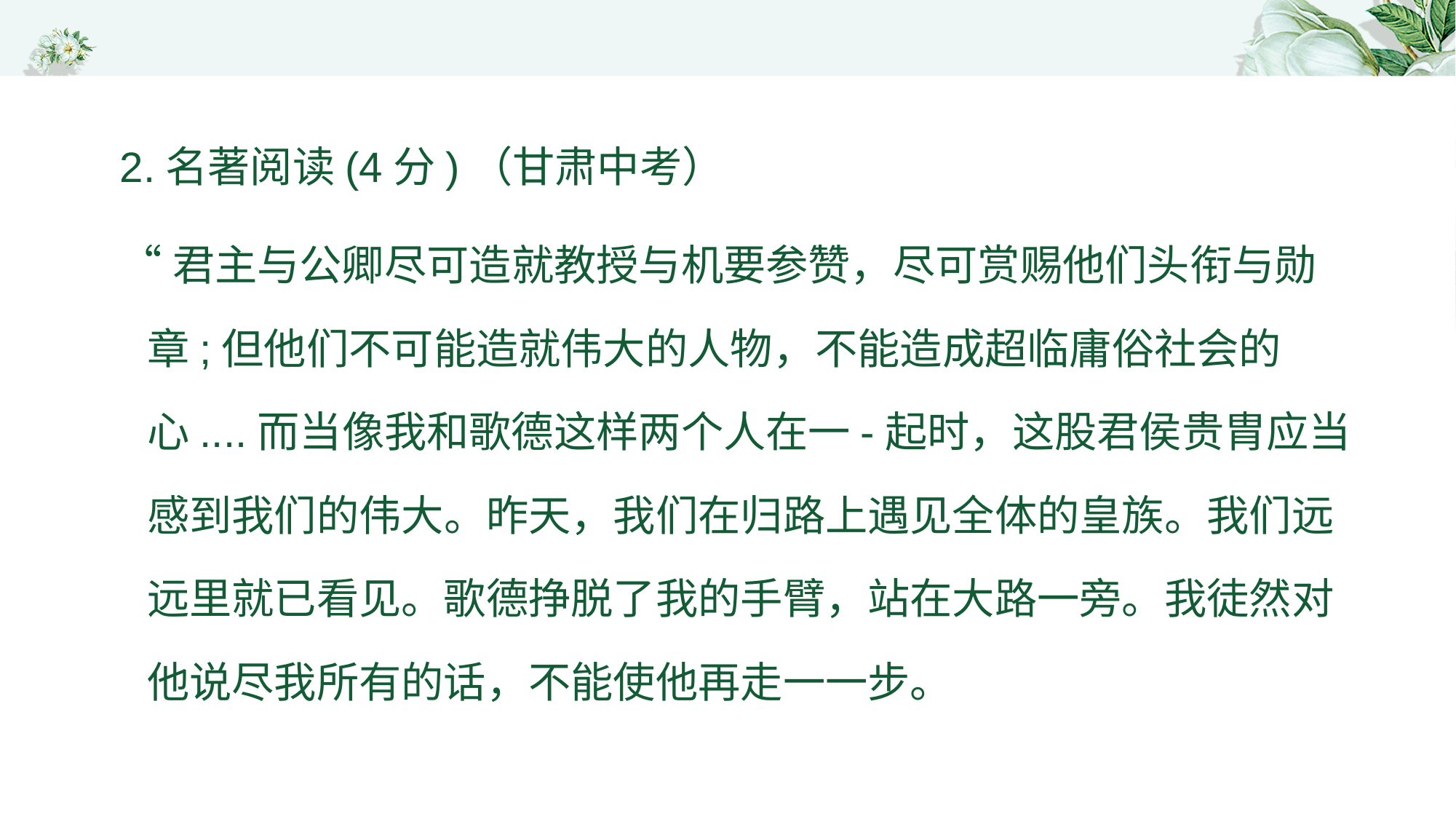

2.名著阅读(4分)（甘肃中考）
“君主与公卿尽可造就教授与机要参赞，尽可赏赐他们头衔与勋章;但他们不可能造就伟大的人物，不能造成超临庸俗社会的心....而当像我和歌德这样两个人在一-起时，这股君侯贵胄应当感到我们的伟大。昨天，我们在归路上遇见全体的皇族。我们远远里就已看见。歌德挣脱了我的手臂，站在大路一旁。我徒然对他说尽我所有的话，不能使他再走一一步。